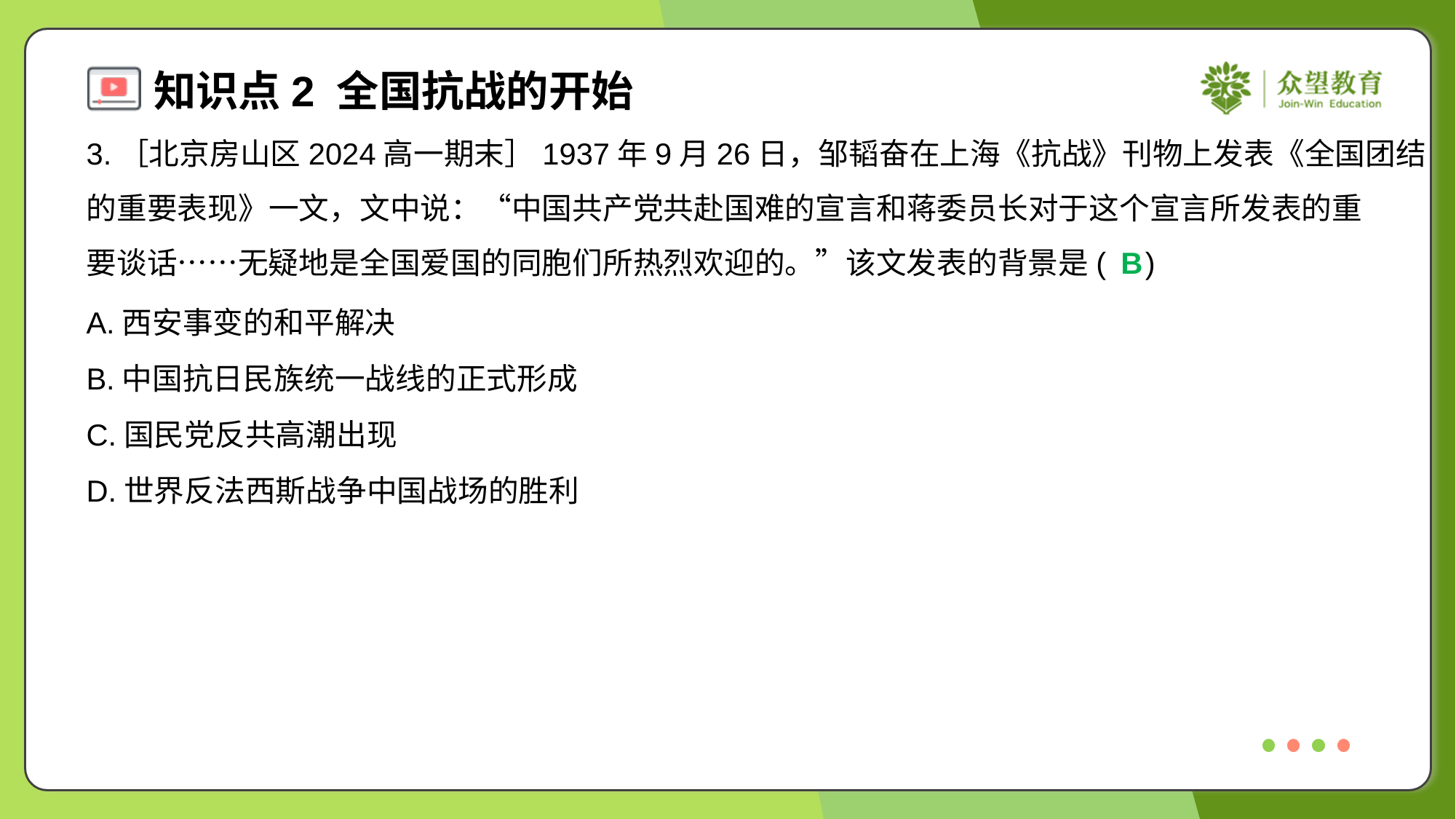

3.［北京房山区2024高一期末］1937年9月26日，邹韬奋在上海《抗战》刊物上发表《全国团结
的重要表现》一文，文中说：“中国共产党共赴国难的宣言和蒋委员长对于这个宣言所发表的重
要谈话……无疑地是全国爱国的同胞们所热烈欢迎的。”该文发表的背景是(     )
B
A.西安事变的和平解决
B.中国抗日民族统一战线的正式形成
C.国民党反共高潮出现
D.世界反法西斯战争中国战场的胜利